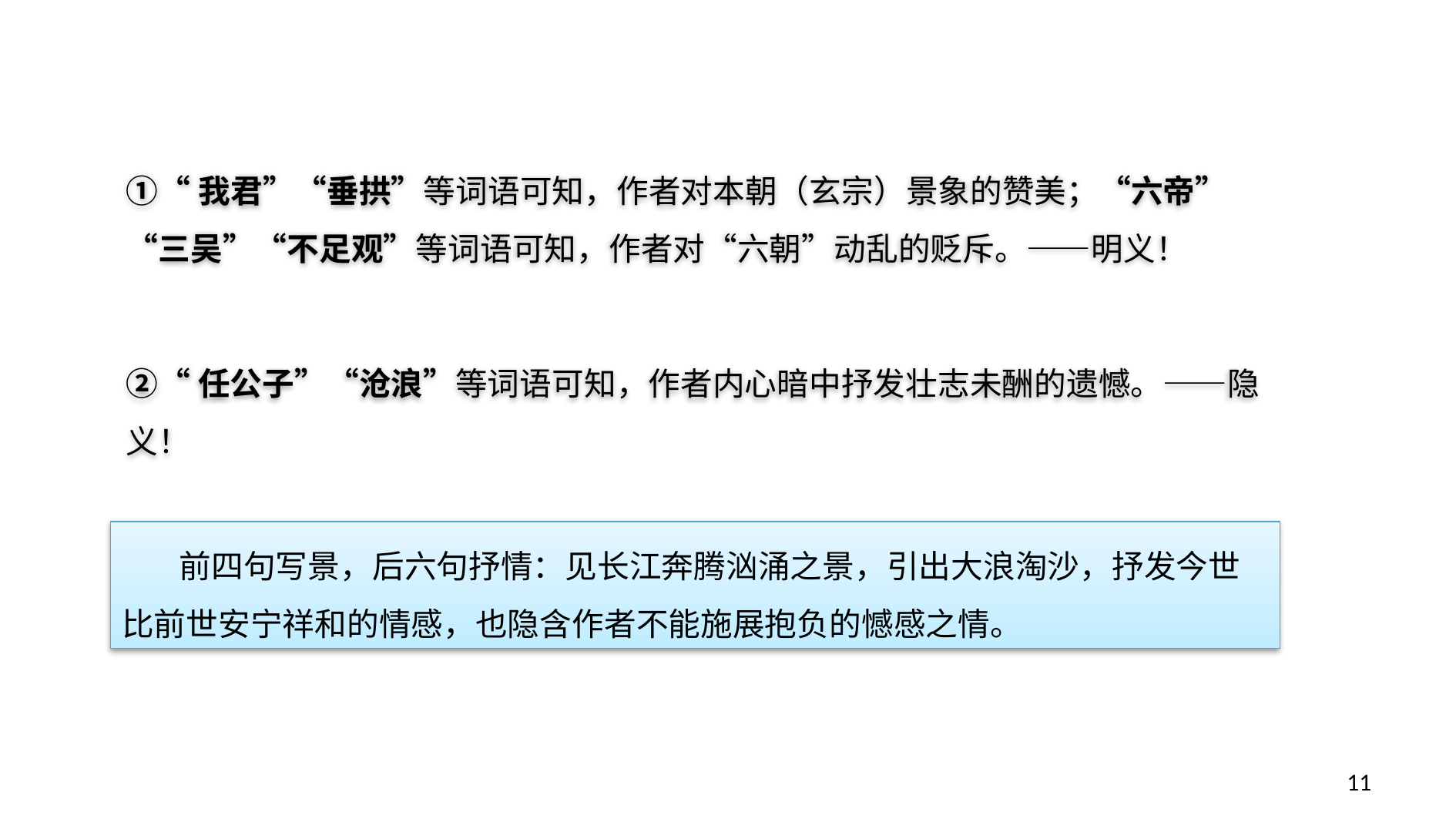

①“我君”“垂拱”等词语可知，作者对本朝（玄宗）景象的赞美；“六帝”“三吴”“不足观”等词语可知，作者对“六朝”动乱的贬斥。——明义！

②“任公子”“沧浪”等词语可知，作者内心暗中抒发壮志未酬的遗憾。——隐义！
       前四句写景，后六句抒情：见长江奔腾汹涌之景，引出大浪淘沙，抒发今世比前世安宁祥和的情感，也隐含作者不能施展抱负的憾感之情。
11